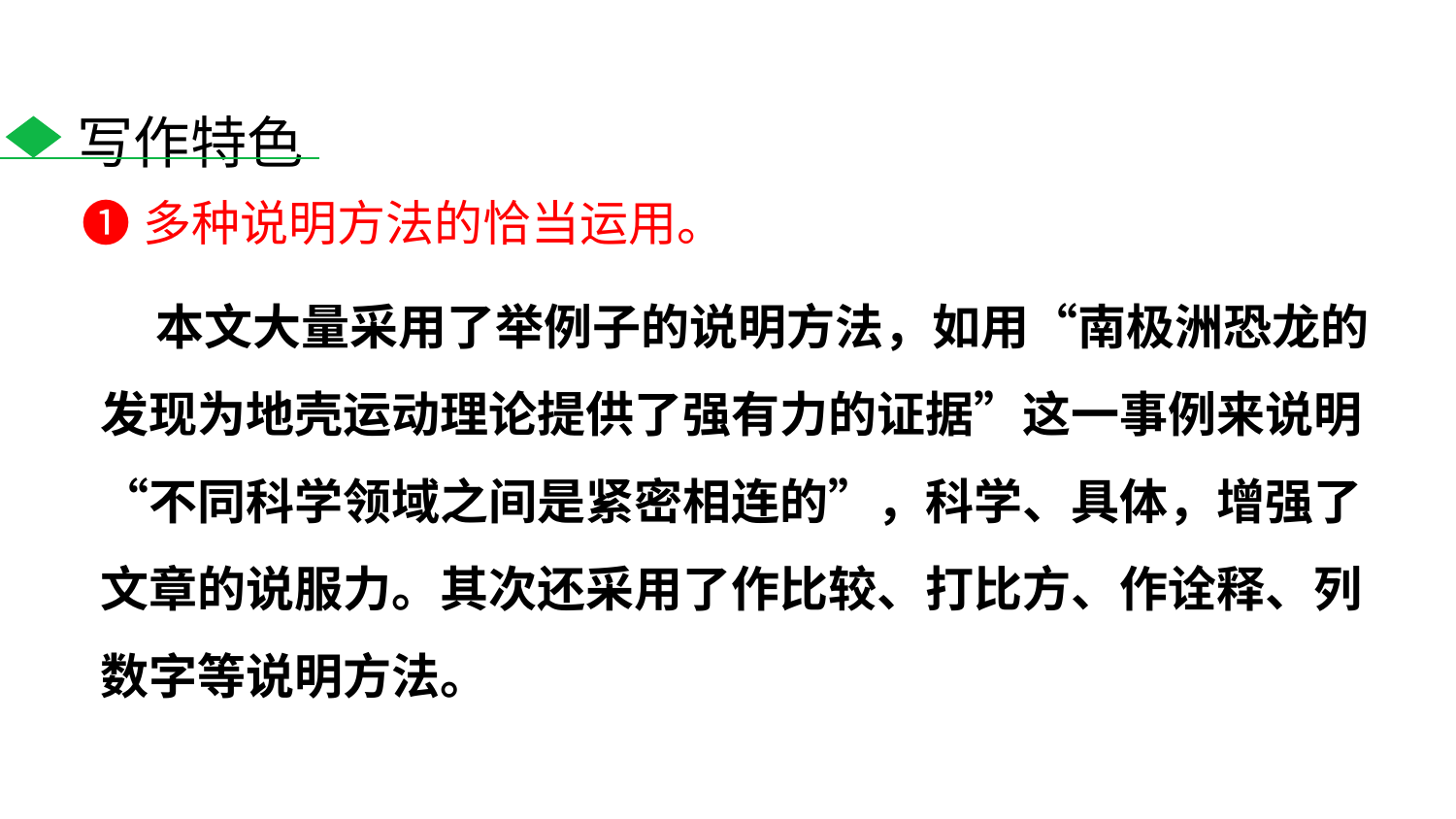

写作特色

❶多种说明方法的恰当运用。
    本文大量采用了举例子的说明方法，如用“南极洲恐龙的发现为地壳运动理论提供了强有力的证据”这一事例来说明“不同科学领域之间是紧密相连的”，科学、具体，增强了文章的说服力。其次还采用了作比较、打比方、作诠释、列数字等说明方法。